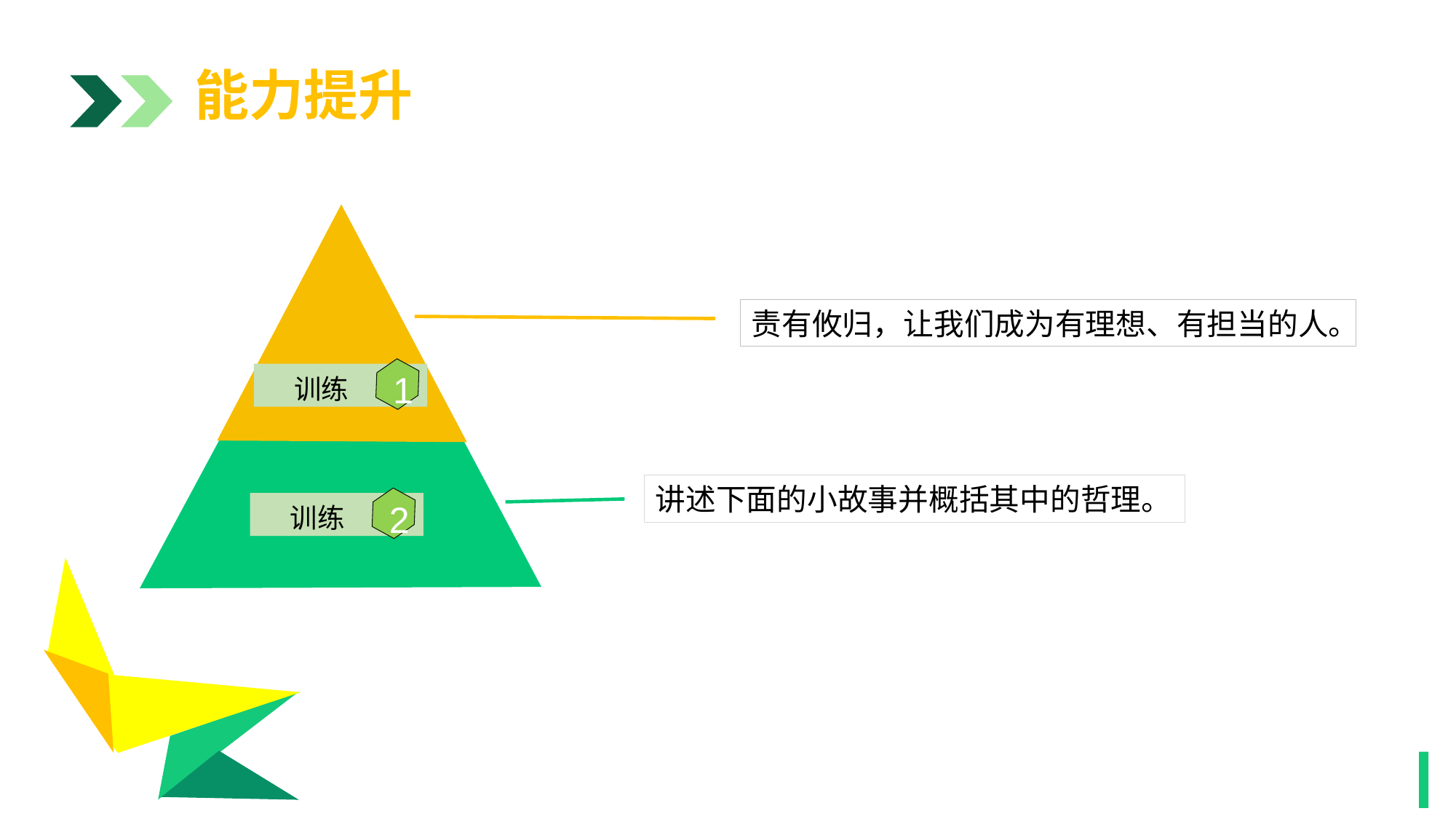

能力提升

阶段三
1
责有攸归，让我们成为有理想、有担当的人。
1

训练
讲述下面的小故事并概括其中的哲理。
2

训练

1
8